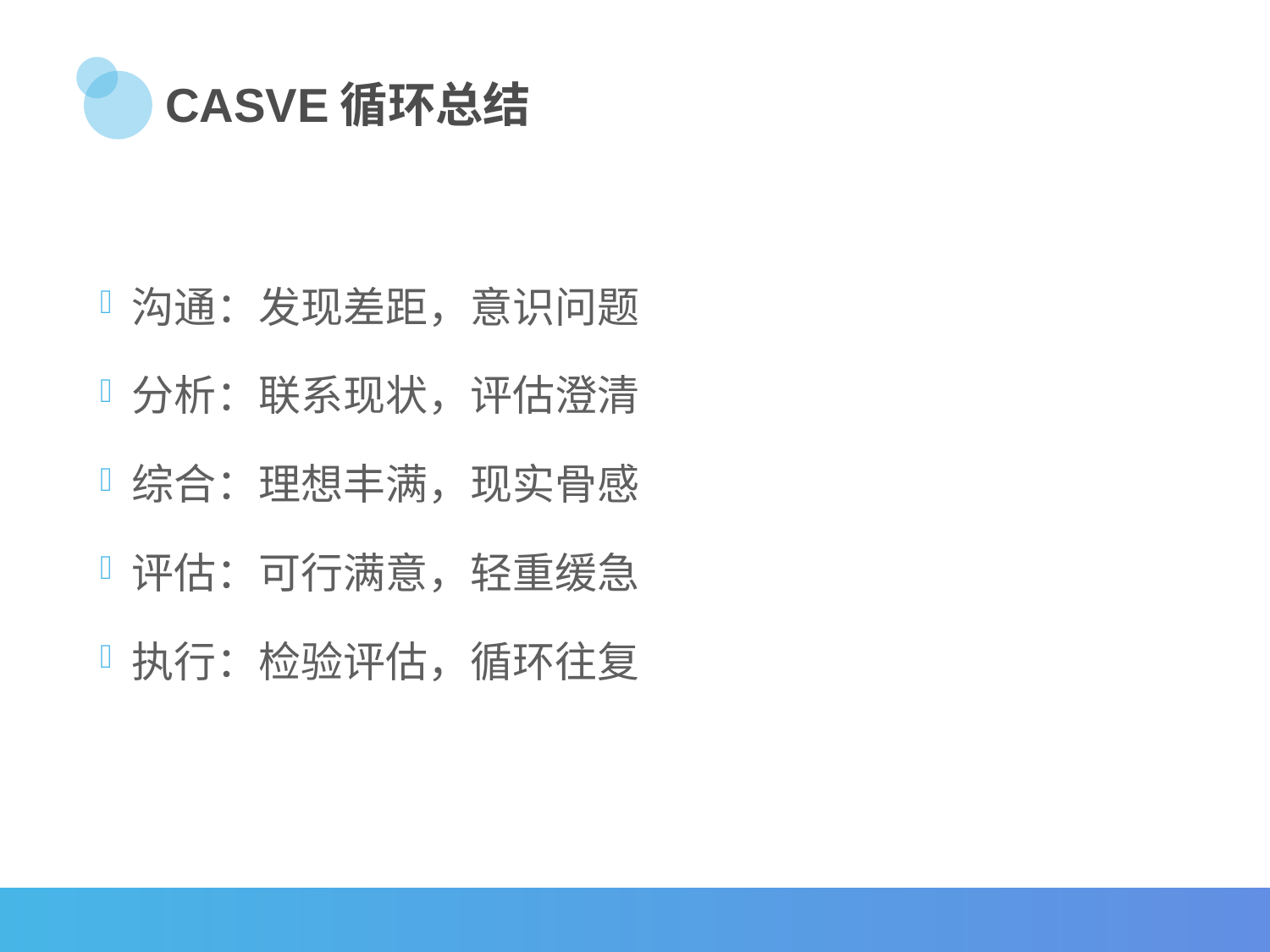

# CASVE循环总结
沟通：发现差距，意识问题
分析：联系现状，评估澄清
综合：理想丰满，现实骨感
评估：可行满意，轻重缓急
执行：检验评估，循环往复